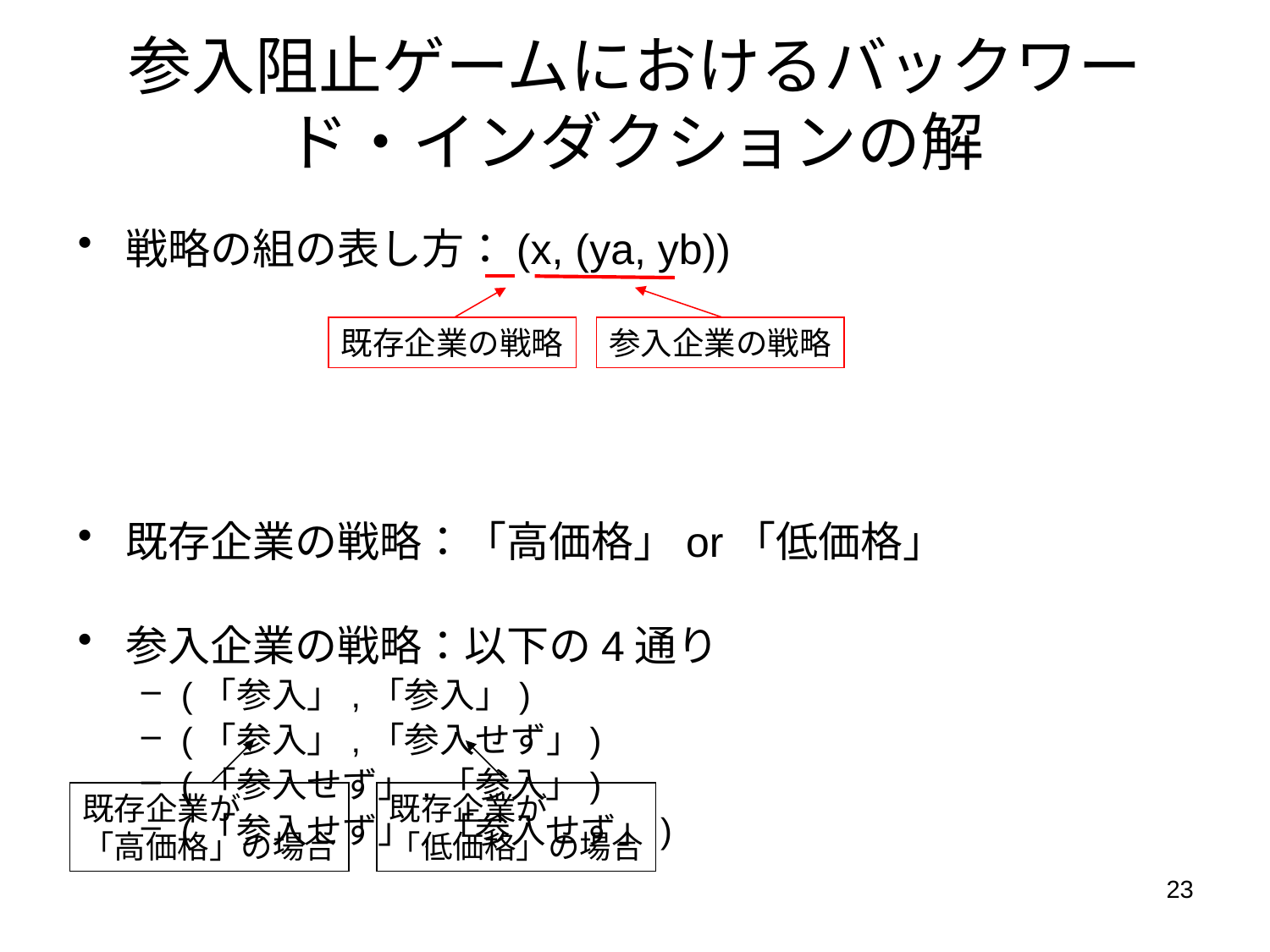

# 参入阻止ゲームにおけるバックワード・インダクションの解
戦略の組の表し方：(x, (ya, yb))

既存企業の戦略：「高価格」or「低価格」

参入企業の戦略：以下の4通り
(「参入」,「参入」)
(「参入」,「参入せず」)
(「参入せず」,「参入」)
(「参入せず」,「参入せず」)

既存企業の戦略
参入企業の戦略

既存企業が
「高価格」の場合
既存企業が
「低価格」の場合
23